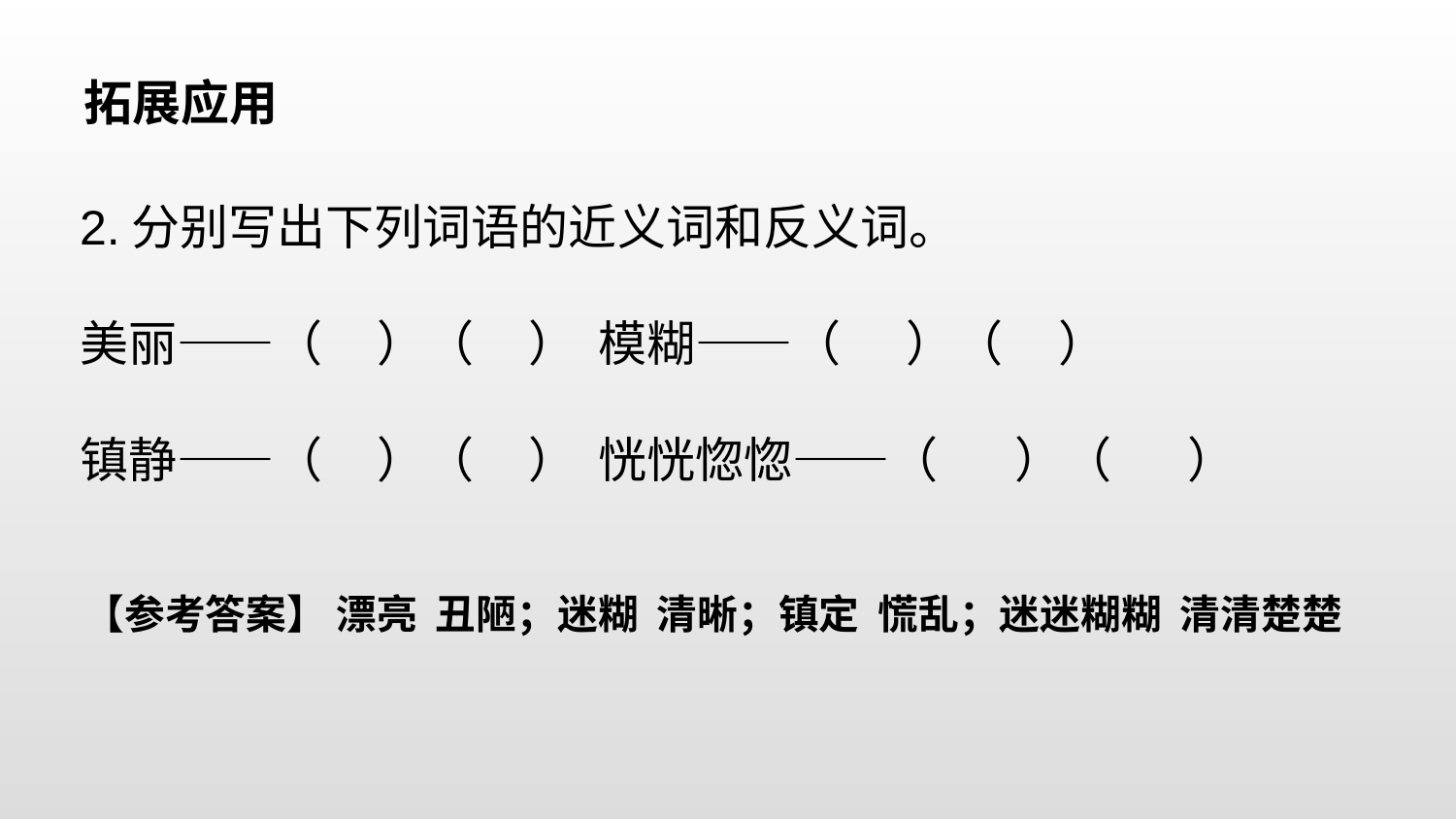

拓展应用
2.分别写出下列词语的近义词和反义词。

美丽——（     ）（     ）  模糊——（      ）（     ）

镇静——（     ）（     ）  恍恍惚惚——（       ）（       ）
【参考答案】 漂亮  丑陋；迷糊  清晰；镇定  慌乱；迷迷糊糊  清清楚楚